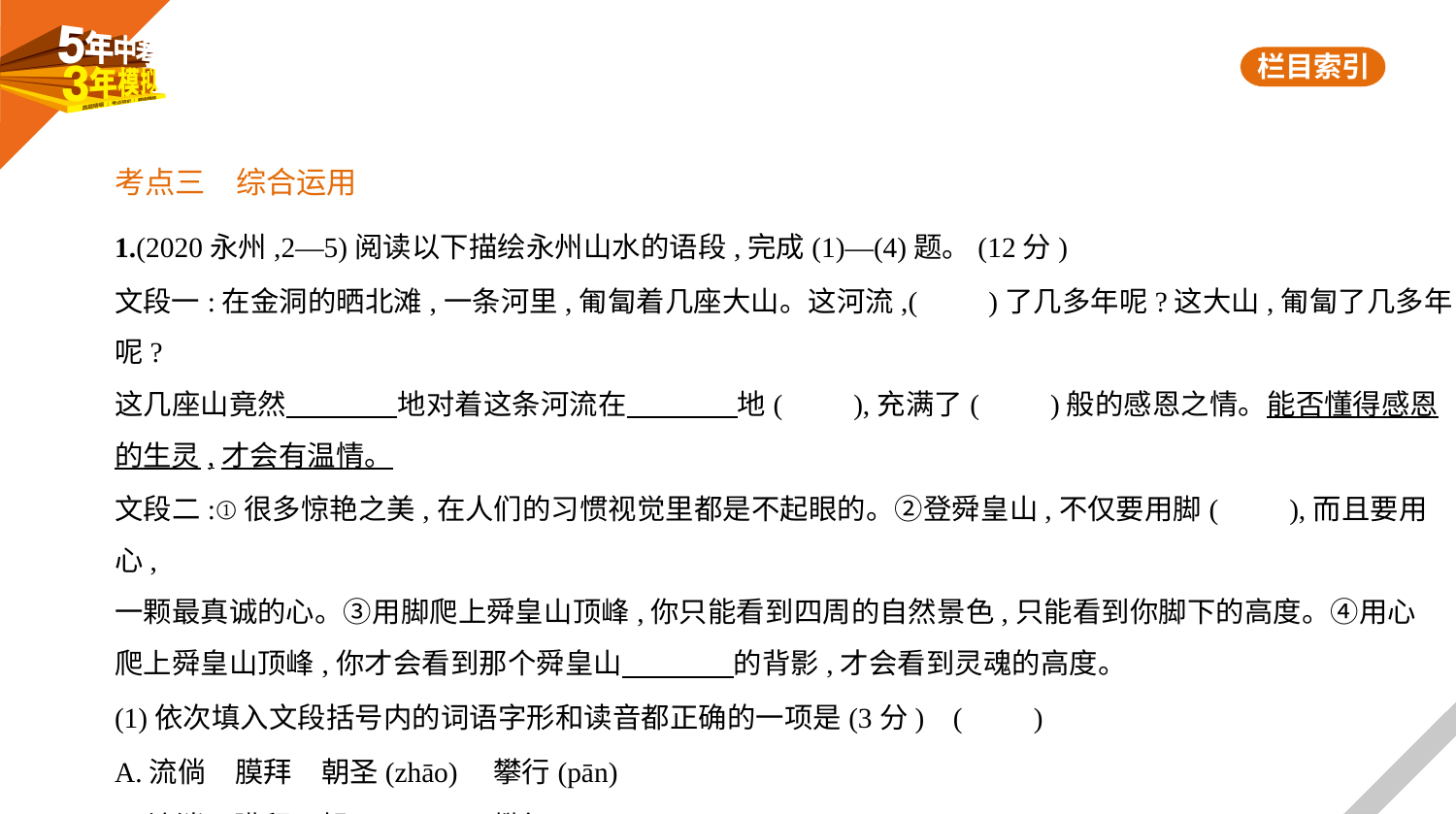

考点三　综合运用
1.(2020永州,2—5)阅读以下描绘永州山水的语段,完成(1)—(4)题。(12分)
文段一:在金洞的晒北滩,一条河里,匍匐着几座大山。这河流,(　　)了几多年呢?这大山,匍匐了几多年呢?
这几座山竟然　　　    地对着这条河流在　　　    地(　　),充满了(　　)般的感恩之情。能否懂得感恩
的生灵,才会有温情。
文段二:①很多惊艳之美,在人们的习惯视觉里都是不起眼的。②登舜皇山,不仅要用脚(　　),而且要用心,
一颗最真诚的心。③用脚爬上舜皇山顶峰,你只能看到四周的自然景色,只能看到你脚下的高度。④用心
爬上舜皇山顶峰,你才会看到那个舜皇山　　　    的背影,才会看到灵魂的高度。
(1)依次填入文段括号内的词语字形和读音都正确的一项是(3分) (　　)
A.流倘　膜拜　朝圣(zhāo)　攀行(pān)
B.流淌　膜拜　朝圣(cháo)　攀行(pān)